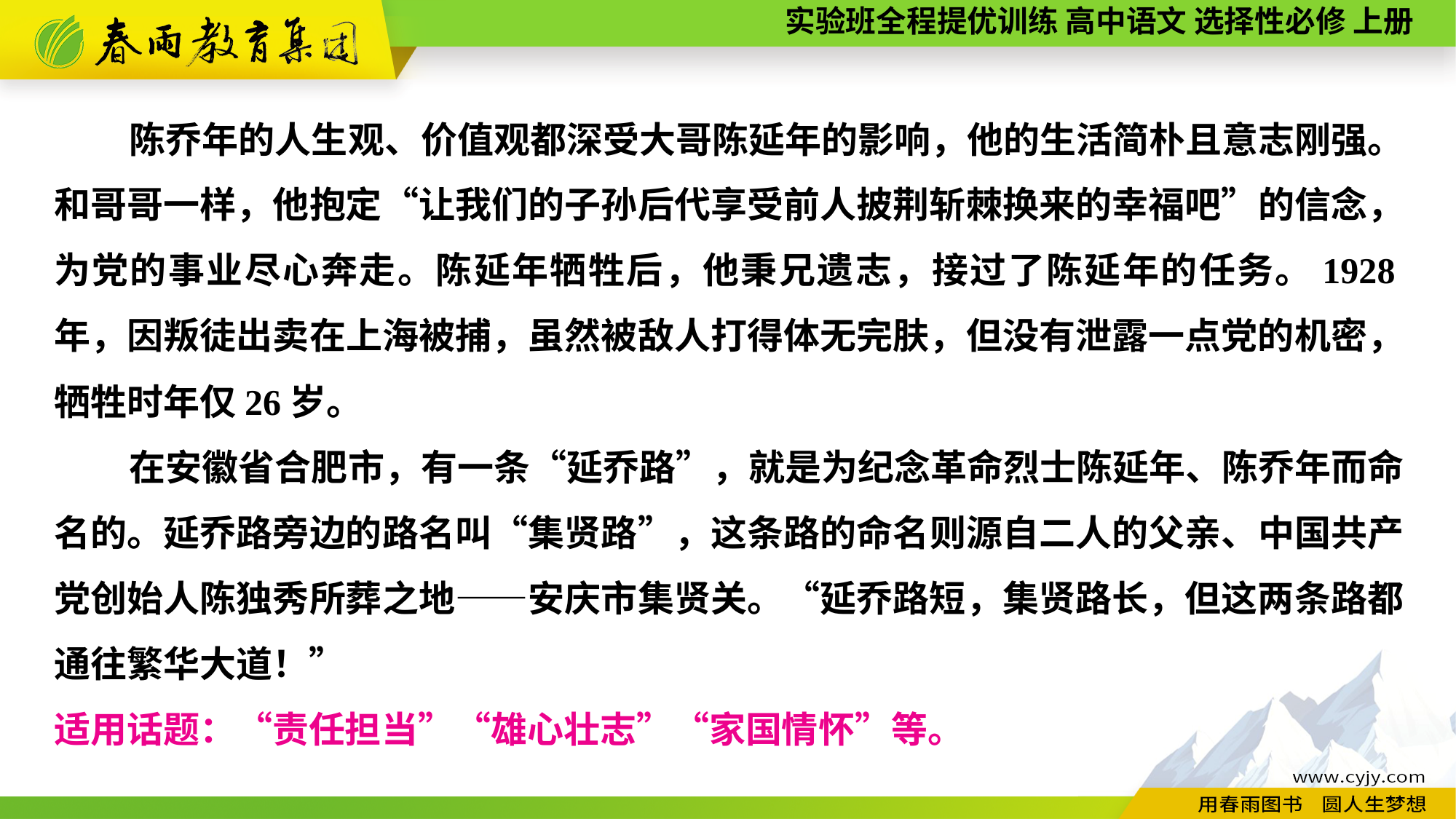

陈乔年的人生观、价值观都深受大哥陈延年的影响，他的生活简朴且意志刚强。和哥哥一样，他抱定“让我们的子孙后代享受前人披荆斩棘换来的幸福吧”的信念，为党的事业尽心奔走。陈延年牺牲后，他秉兄遗志，接过了陈延年的任务。1928年，因叛徒出卖在上海被捕，虽然被敌人打得体无完肤，但没有泄露一点党的机密，牺牲时年仅26岁。
在安徽省合肥市，有一条“延乔路”，就是为纪念革命烈士陈延年、陈乔年而命名的。延乔路旁边的路名叫“集贤路”，这条路的命名则源自二人的父亲、中国共产党创始人陈独秀所葬之地——安庆市集贤关。“延乔路短，集贤路长，但这两条路都通往繁华大道！”
适用话题：“责任担当”“雄心壮志”“家国情怀”等。